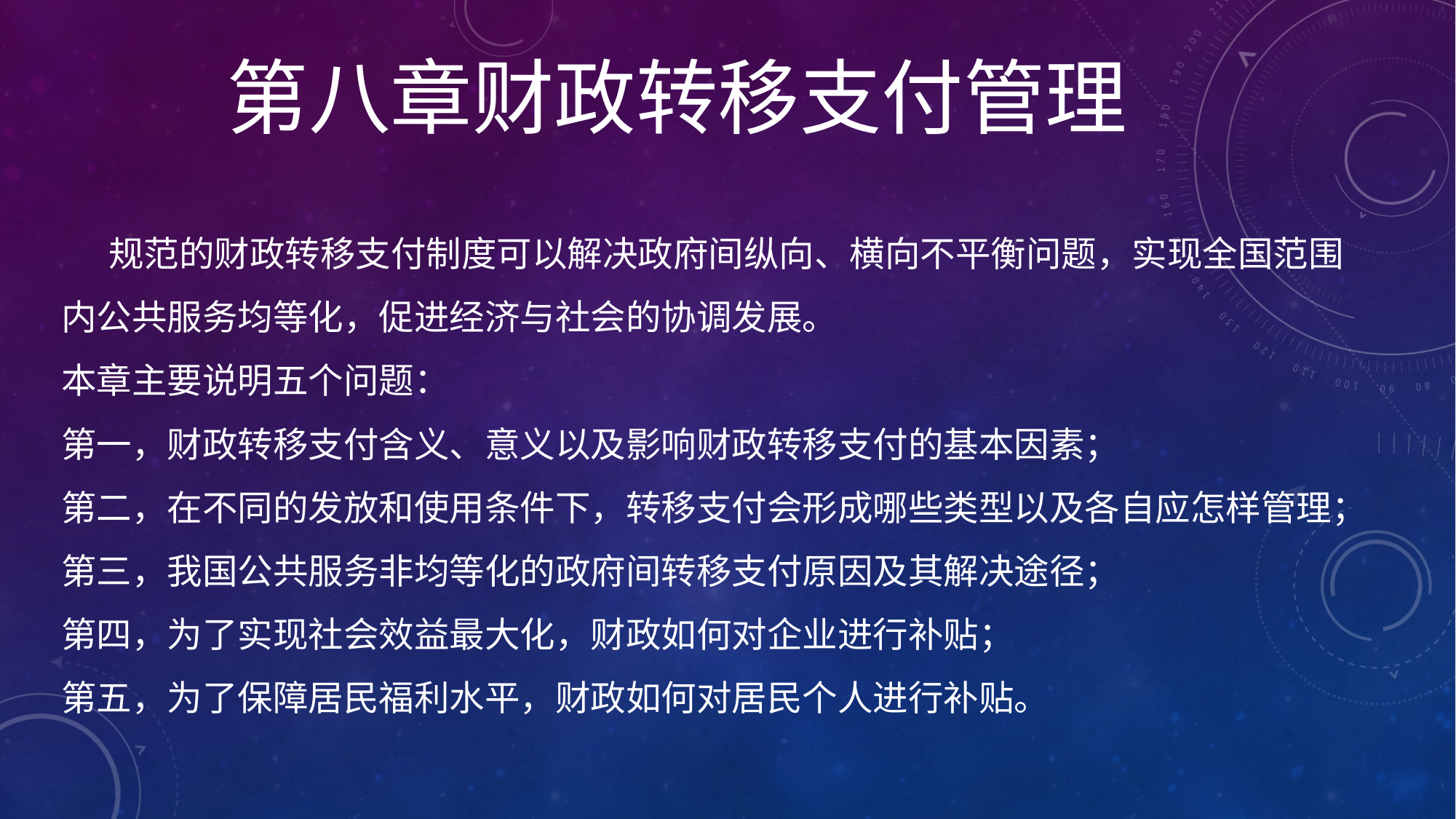

第八章财政转移支付管理
# 规范的财政转移支付制度可以解决政府间纵向、横向不平衡问题，实现全国范围内公共服务均等化，促进经济与社会的协调发展。 本章主要说明五个问题： 第一，财政转移支付含义、意义以及影响财政转移支付的基本因素； 第二，在不同的发放和使用条件下，转移支付会形成哪些类型以及各自应怎样管理； 第三，我国公共服务非均等化的政府间转移支付原因及其解决途径； 第四，为了实现社会效益最大化，财政如何对企业进行补贴； 第五，为了保障居民福利水平，财政如何对居民个人进行补贴。